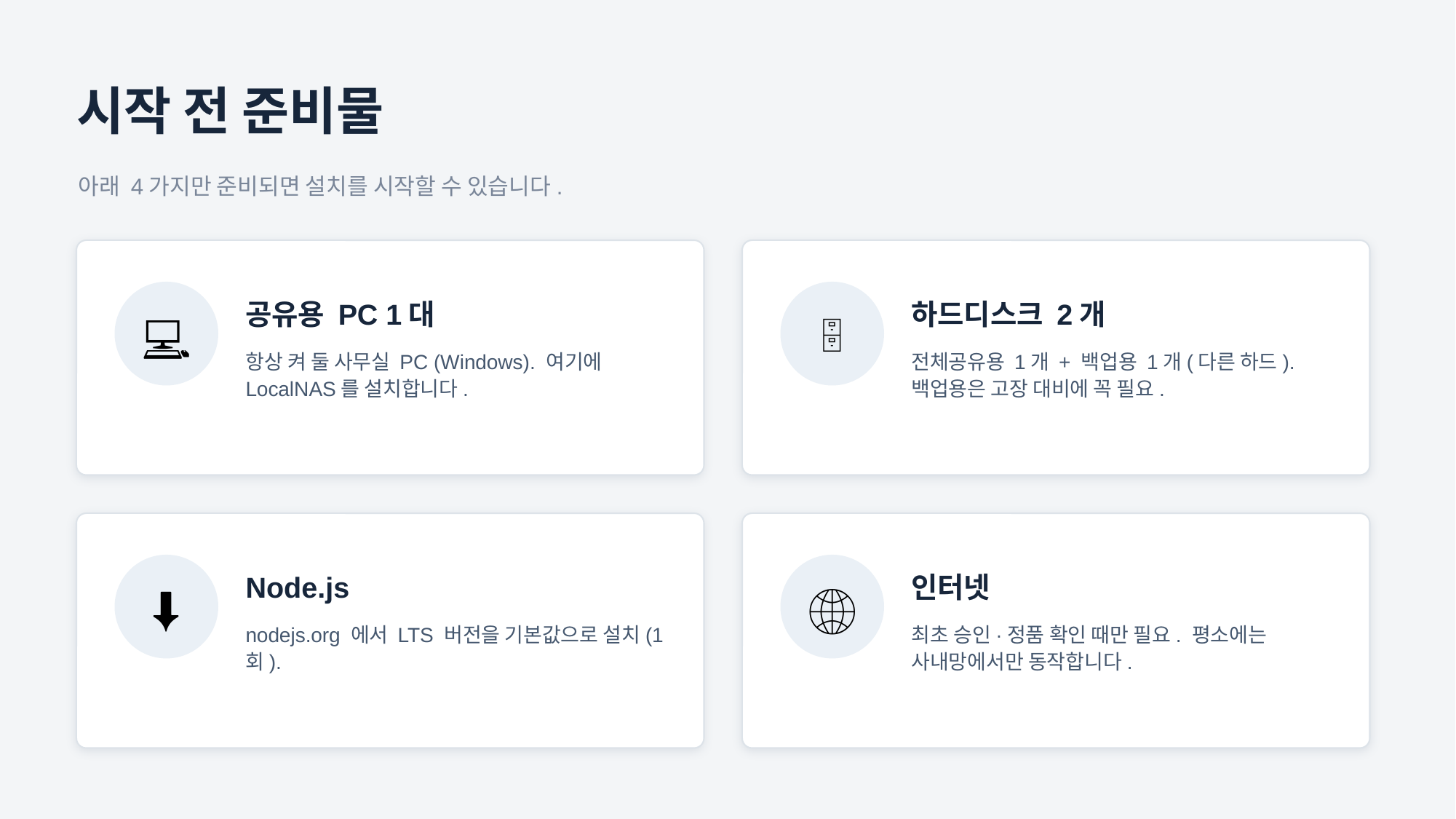

시작 전 준비물
아래 4가지만 준비되면 설치를 시작할 수 있습니다.

💻

🗄
공유용 PC 1대
하드디스크 2개
항상 켜 둘 사무실 PC (Windows). 여기에 LocalNAS를 설치합니다.
전체공유용 1개 + 백업용 1개(다른 하드). 백업용은 고장 대비에 꼭 필요.

⬇

🌐
Node.js
인터넷
nodejs.org 에서 LTS 버전을 기본값으로 설치(1회).
최초 승인·정품 확인 때만 필요. 평소에는 사내망에서만 동작합니다.